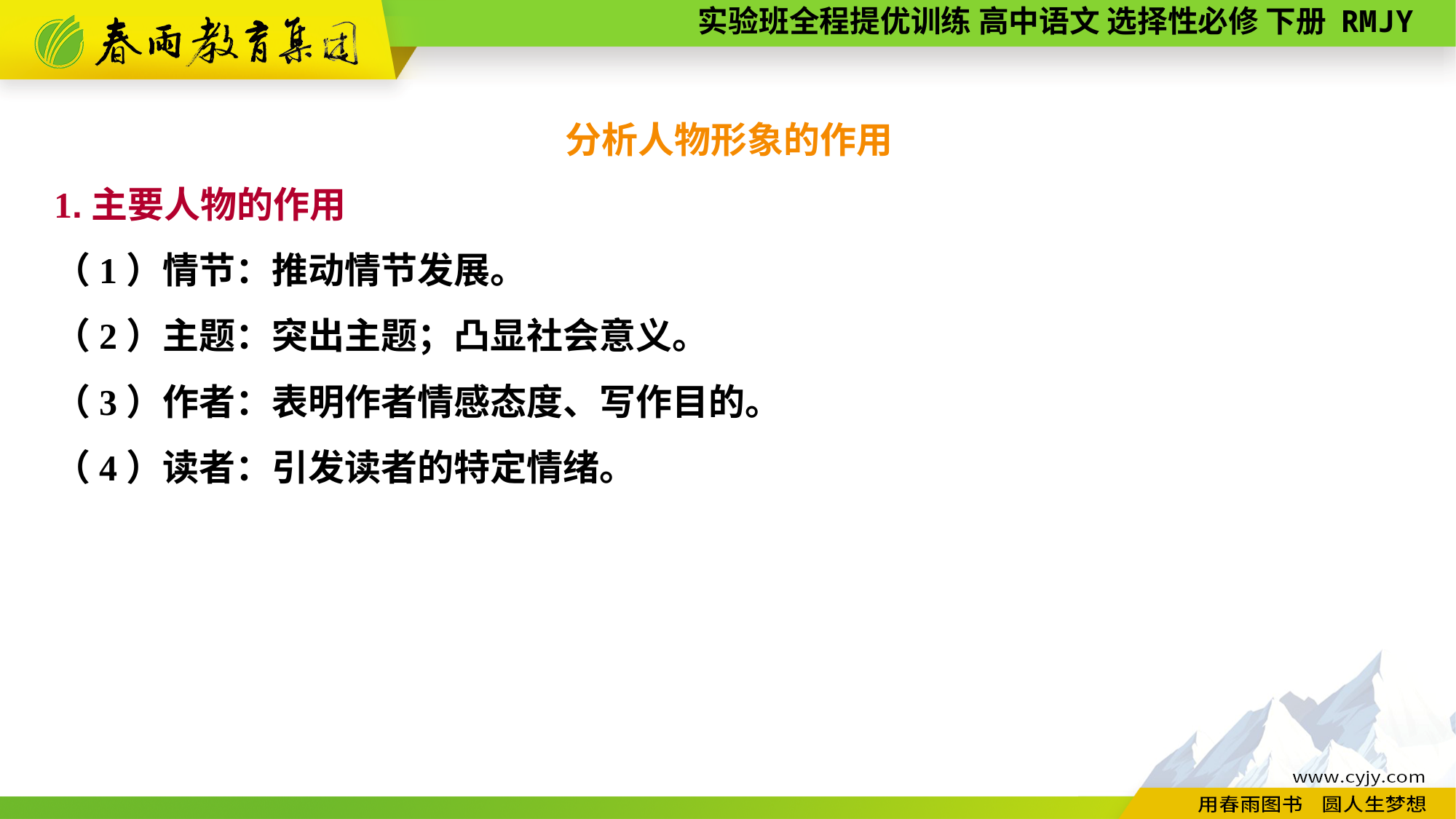

分析人物形象的作用
1.主要人物的作用
（1）情节：推动情节发展。
（2）主题：突出主题；凸显社会意义。
（3）作者：表明作者情感态度、写作目的。
（4）读者：引发读者的特定情绪。